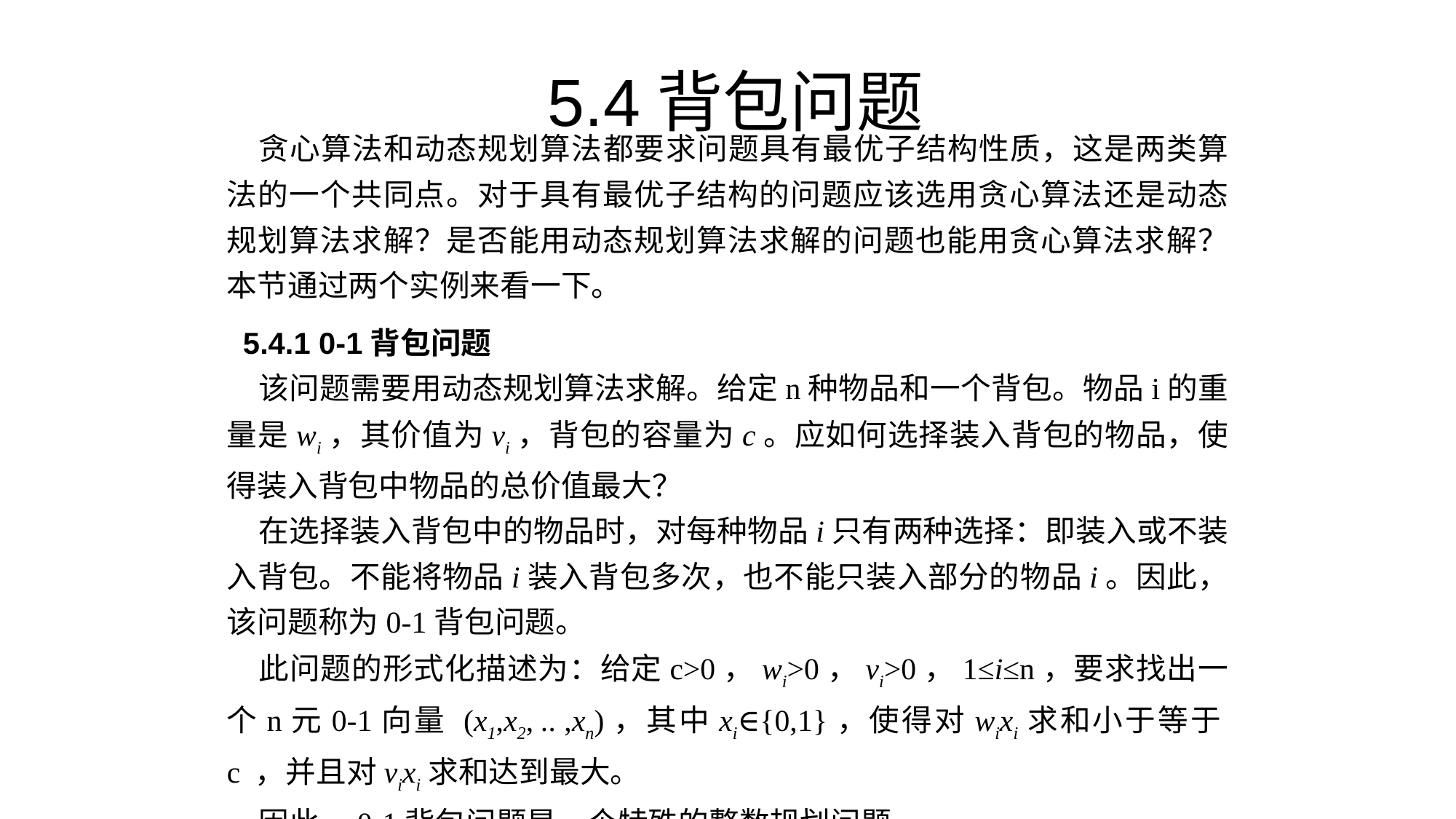

5.4背包问题
贪心算法和动态规划算法都要求问题具有最优子结构性质，这是两类算法的一个共同点。对于具有最优子结构的问题应该选用贪心算法还是动态规划算法求解？是否能用动态规划算法求解的问题也能用贪心算法求解？本节通过两个实例来看一下。
5.4.1 0-1背包问题
该问题需要用动态规划算法求解。给定n种物品和一个背包。物品i的重量是wi，其价值为vi，背包的容量为c。应如何选择装入背包的物品，使得装入背包中物品的总价值最大？
在选择装入背包中的物品时，对每种物品i只有两种选择：即装入或不装入背包。不能将物品i装入背包多次，也不能只装入部分的物品i。因此，该问题称为0-1背包问题。
此问题的形式化描述为：给定c>0，wi>0，vi>0，1≤i≤n，要求找出一个n元0-1向量 (x1,x2, .. ,xn)，其中xi∈{0,1}，使得对wixi求和小于等于c ，并且对vixi求和达到最大。
因此，0-1背包问题是一个特殊的整数规划问题。